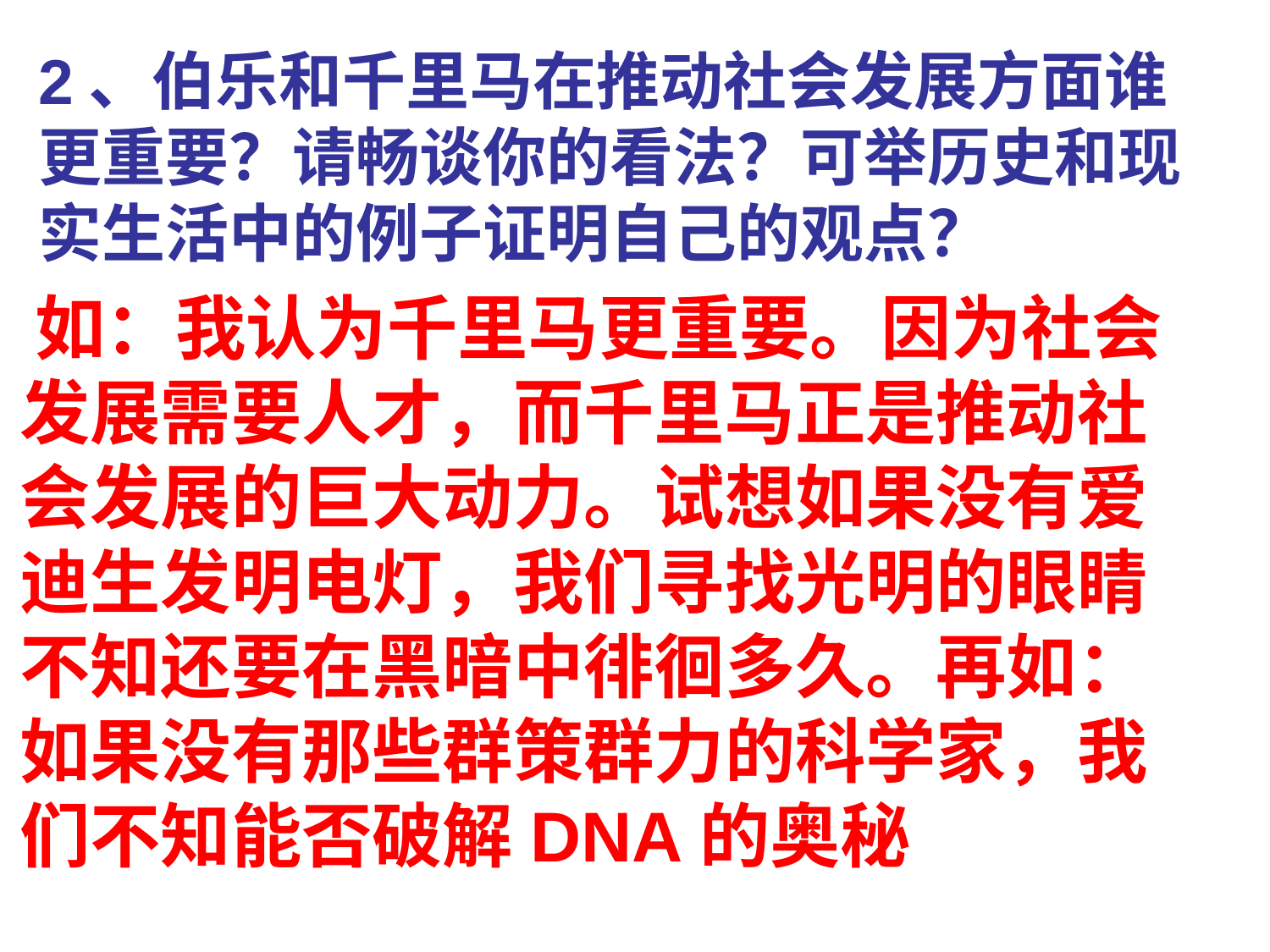

2、伯乐和千里马在推动社会发展方面谁更重要？请畅谈你的看法？可举历史和现实生活中的例子证明自己的观点？
 如：我认为千里马更重要。因为社会发展需要人才，而千里马正是推动社会发展的巨大动力。试想如果没有爱迪生发明电灯，我们寻找光明的眼睛不知还要在黑暗中徘徊多久。再如：如果没有那些群策群力的科学家，我们不知能否破解DNA的奥秘